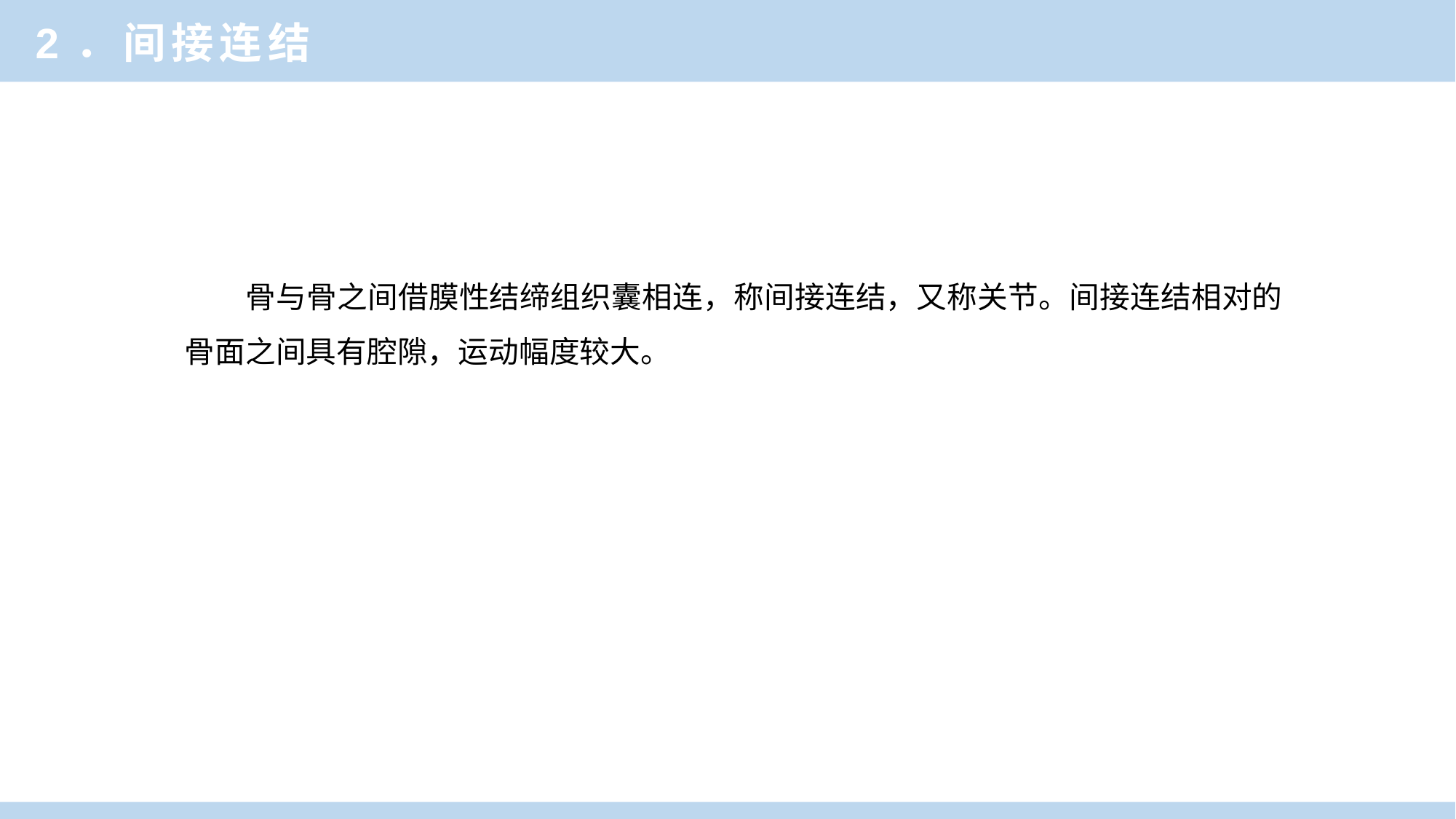

2．间接连结
骨与骨之间借膜性结缔组织囊相连，称间接连结，又称关节。间接连结相对的骨面之间具有腔隙，运动幅度较大。